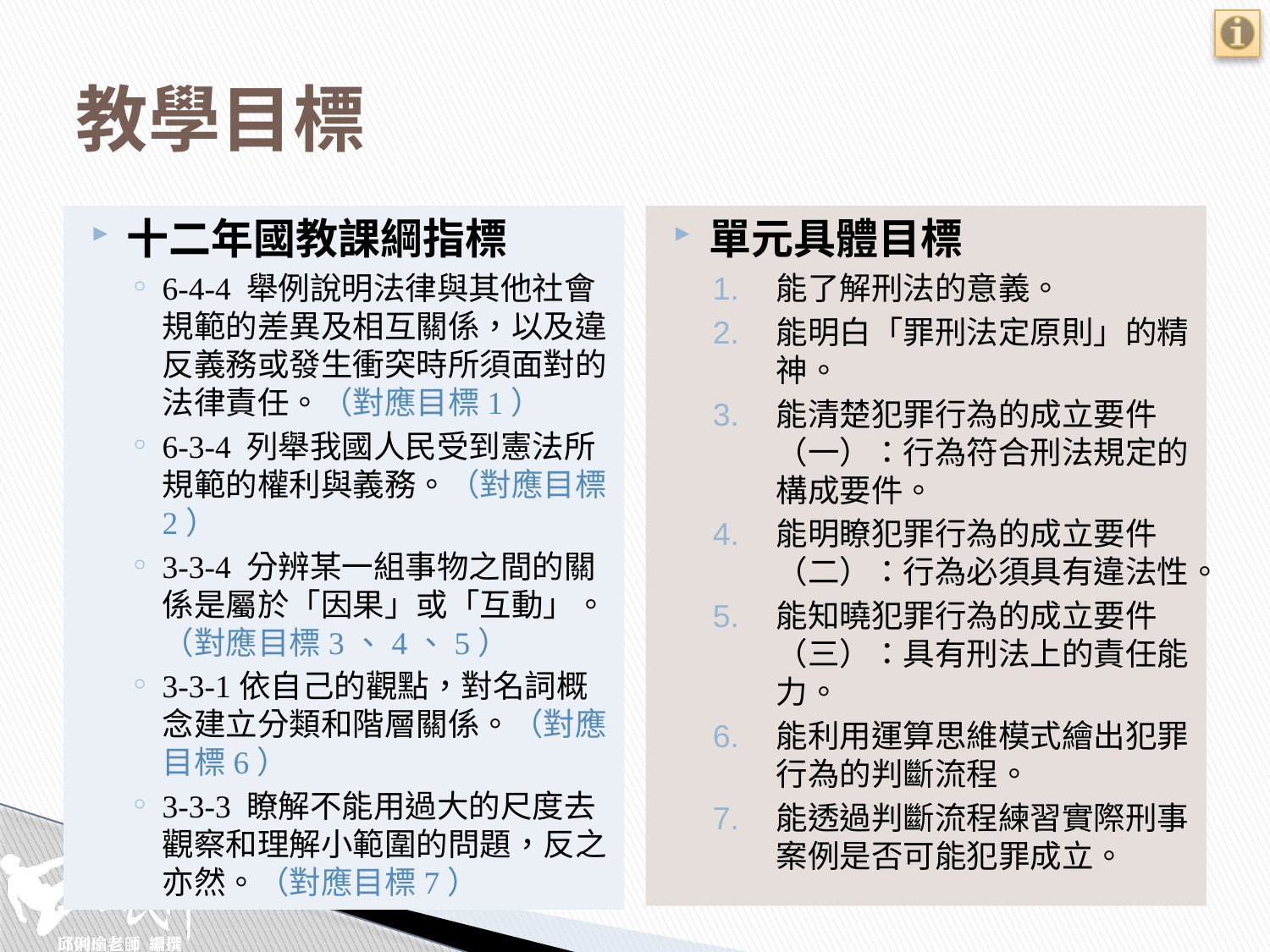

# 教學目標
十二年國教課綱指標
6-4-4 舉例說明法律與其他社會規範的差異及相互關係，以及違反義務或發生衝突時所須面對的法律責任。（對應目標1）
6-3-4 列舉我國人民受到憲法所規範的權利與義務。（對應目標2）
3-3-4 分辨某一組事物之間的關係是屬於「因果」或「互動」。（對應目標3、4、5）
3-3-1依自己的觀點，對名詞概念建立分類和階層關係。（對應目標6）
3-3-3 瞭解不能用過大的尺度去觀察和理解小範圍的問題，反之亦然。（對應目標7）
單元具體目標
能了解刑法的意義。
能明白「罪刑法定原則」的精神。
能清楚犯罪行為的成立要件（一）：行為符合刑法規定的構成要件。
能明瞭犯罪行為的成立要件（二）：行為必須具有違法性。
能知曉犯罪行為的成立要件（三）：具有刑法上的責任能力。
能利用運算思維模式繪出犯罪行為的判斷流程。
能透過判斷流程練習實際刑事案例是否可能犯罪成立。